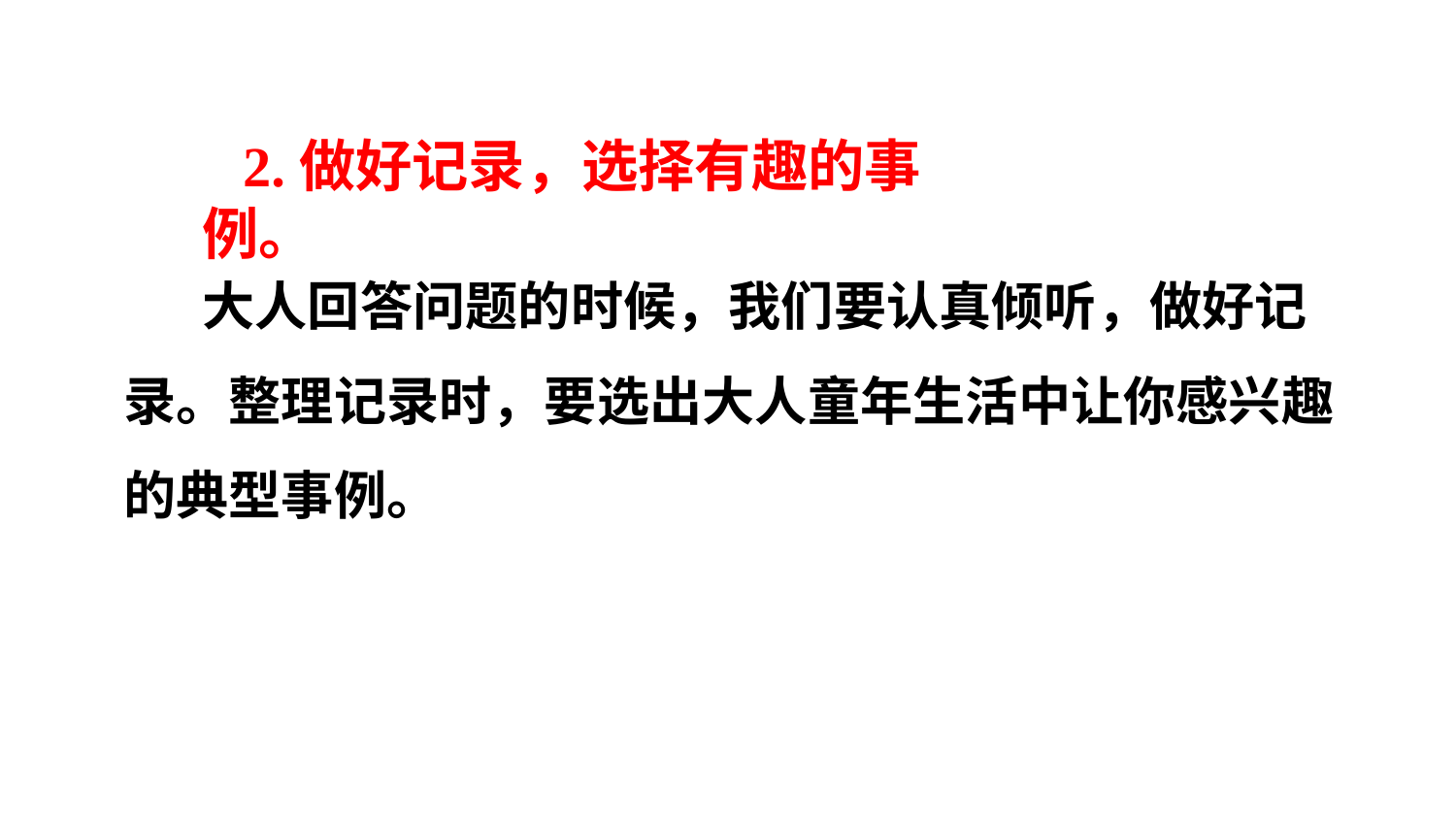

2.做好记录，选择有趣的事例。
  大人回答问题的时候，我们要认真倾听，做好记录。整理记录时，要选出大人童年生活中让你感兴趣的典型事例。